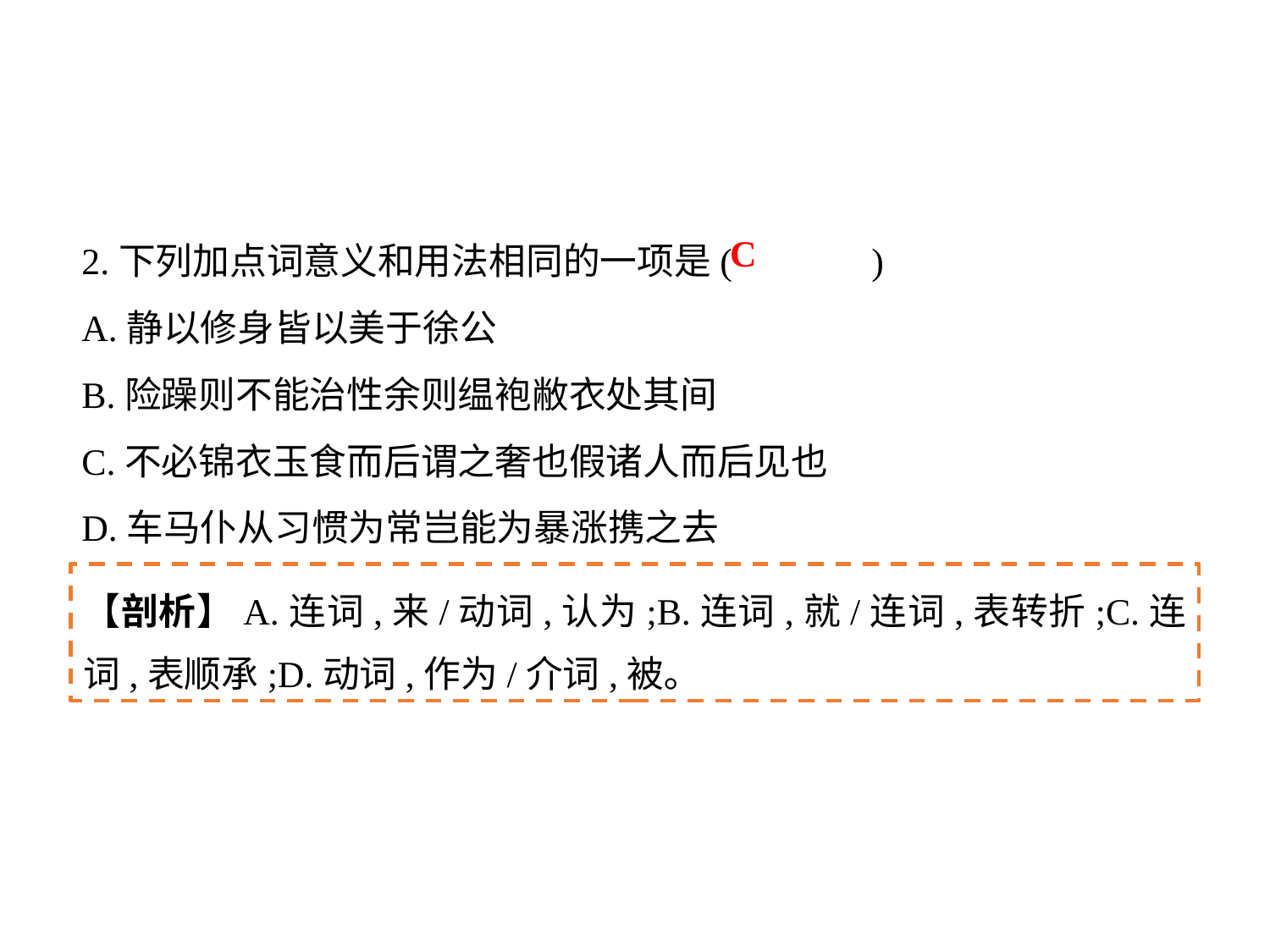

2.下列加点词意义和用法相同的一项是(	   )
A.静以修身皆以美于徐公
B.险躁则不能治性余则缊袍敝衣处其间
C.不必锦衣玉食而后谓之奢也假诸人而后见也
D.车马仆从习惯为常岂能为暴涨携之去
C
【剖析】A.连词,来/动词,认为;B.连词,就/连词,表转折;C.连词,表顺承;D.动词,作为/介词,被｡